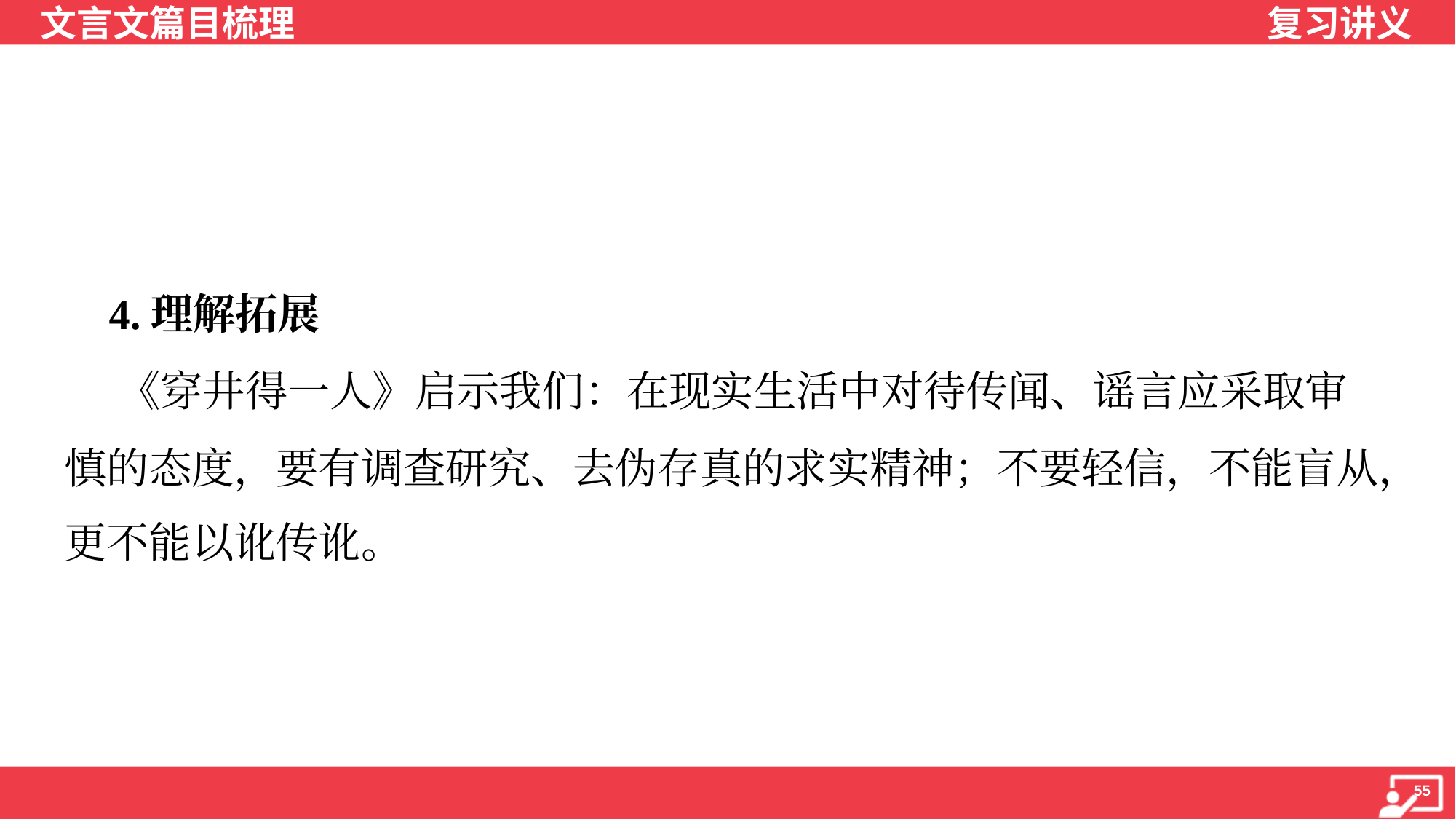

4.理解拓展
    《穿井得一人》启示我们：在现实生活中对待传闻、谣言应采取审
慎的态度，要有调查研究、去伪存真的求实精神；不要轻信，不能盲从，
更不能以讹传讹。